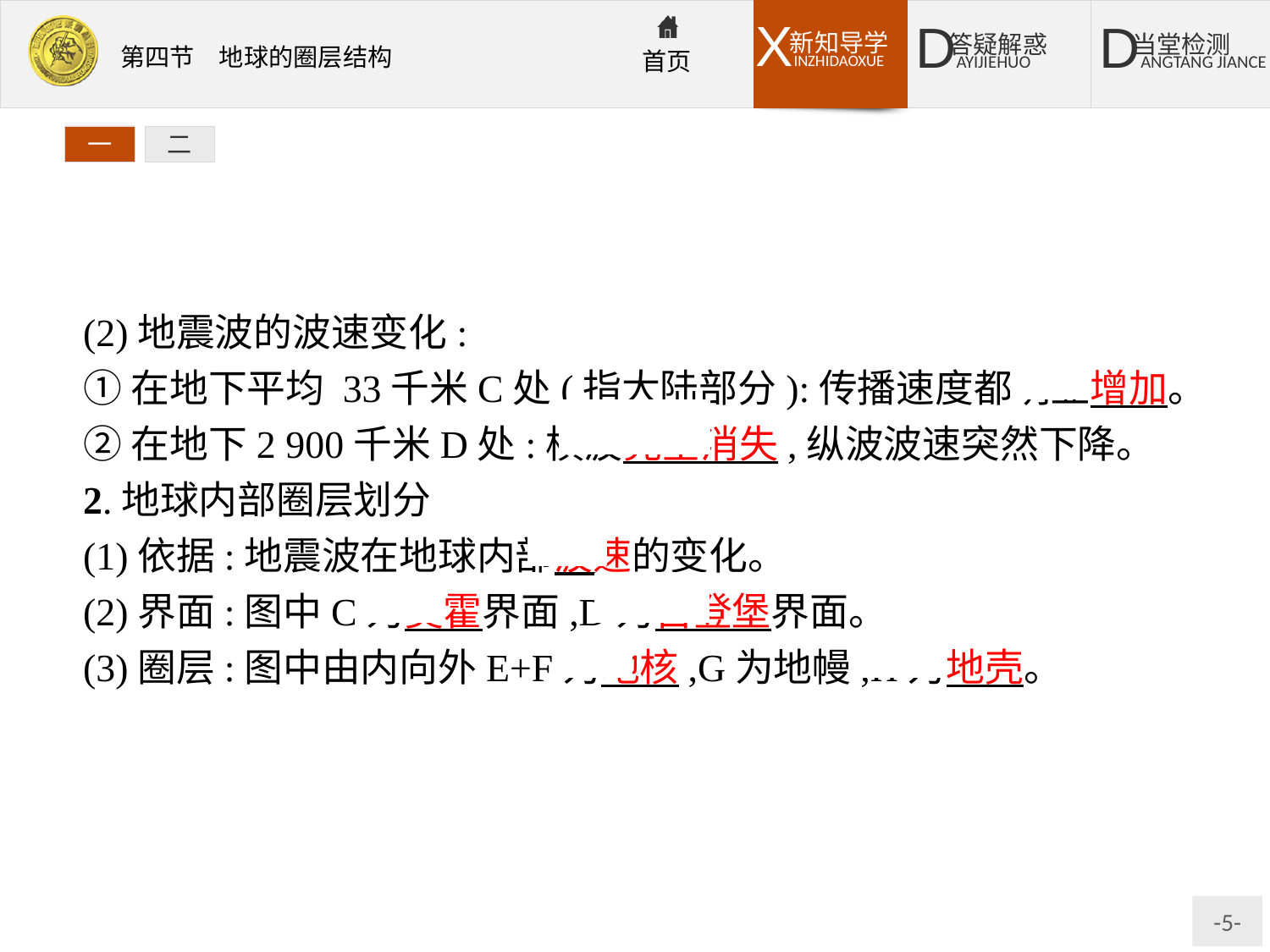

一
二
(2)地震波的波速变化:
①在地下平均 33千米C处(指大陆部分):传播速度都明显增加。
②在地下2 900千米D处:横波完全消失,纵波波速突然下降。
2.地球内部圈层划分
(1)依据:地震波在地球内部波速的变化。
(2)界面:图中C为莫霍界面,D为古登堡界面。
(3)圈层:图中由内向外E+F为地核,G为地幔,H为地壳。